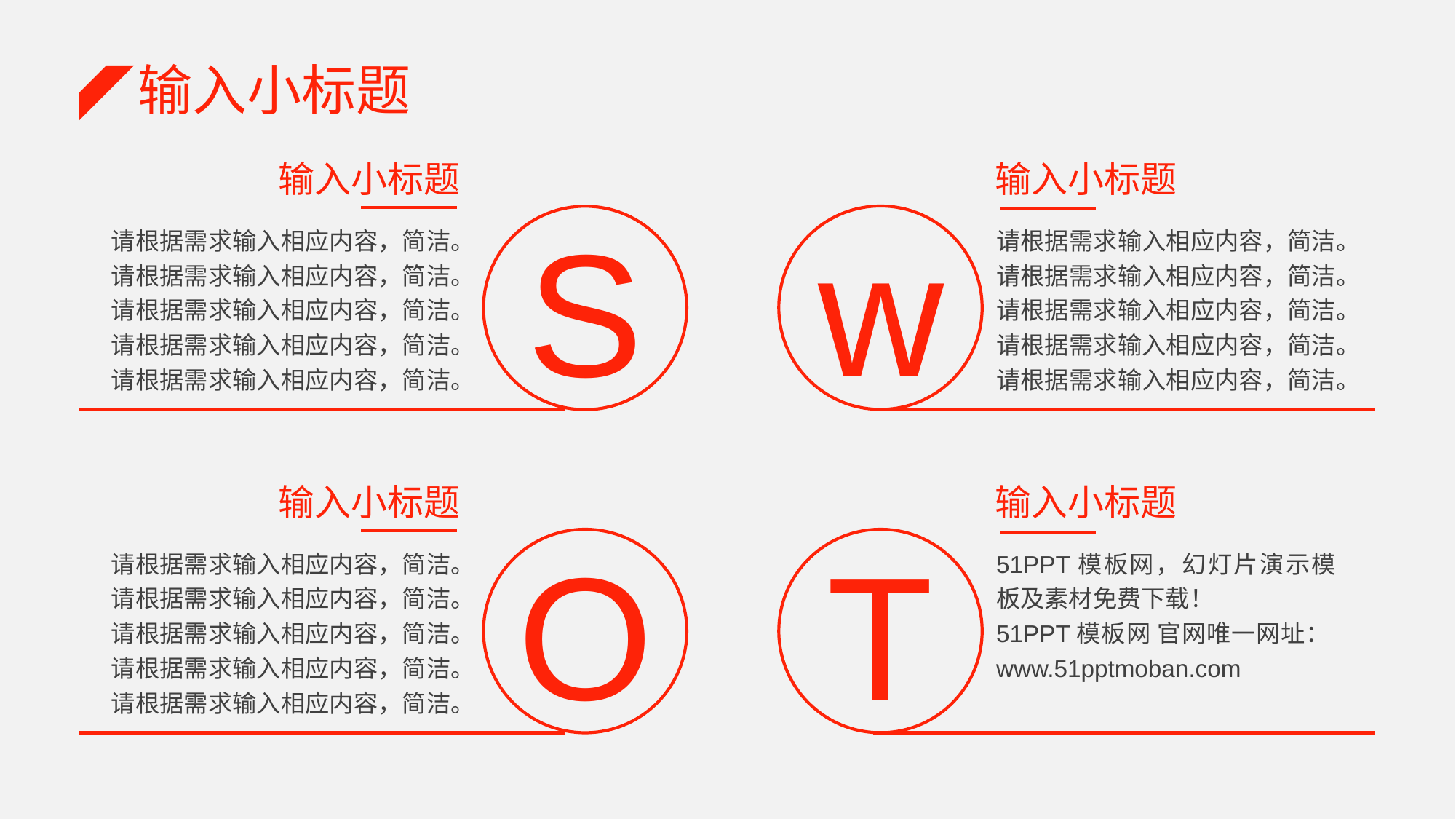

输入小标题
输入小标题
S

请根据需求输入相应内容，简洁。请根据需求输入相应内容，简洁。
请根据需求输入相应内容，简洁。
请根据需求输入相应内容，简洁。
请根据需求输入相应内容，简洁。
输入小标题
w

请根据需求输入相应内容，简洁。请根据需求输入相应内容，简洁。
请根据需求输入相应内容，简洁。
请根据需求输入相应内容，简洁。
请根据需求输入相应内容，简洁。
输入小标题
O

请根据需求输入相应内容，简洁。请根据需求输入相应内容，简洁。
请根据需求输入相应内容，简洁。
请根据需求输入相应内容，简洁。
请根据需求输入相应内容，简洁。
输入小标题
T

51PPT模板网，幻灯片演示模板及素材免费下载！
51PPT模板网 官网唯一网址：www.51pptmoban.com